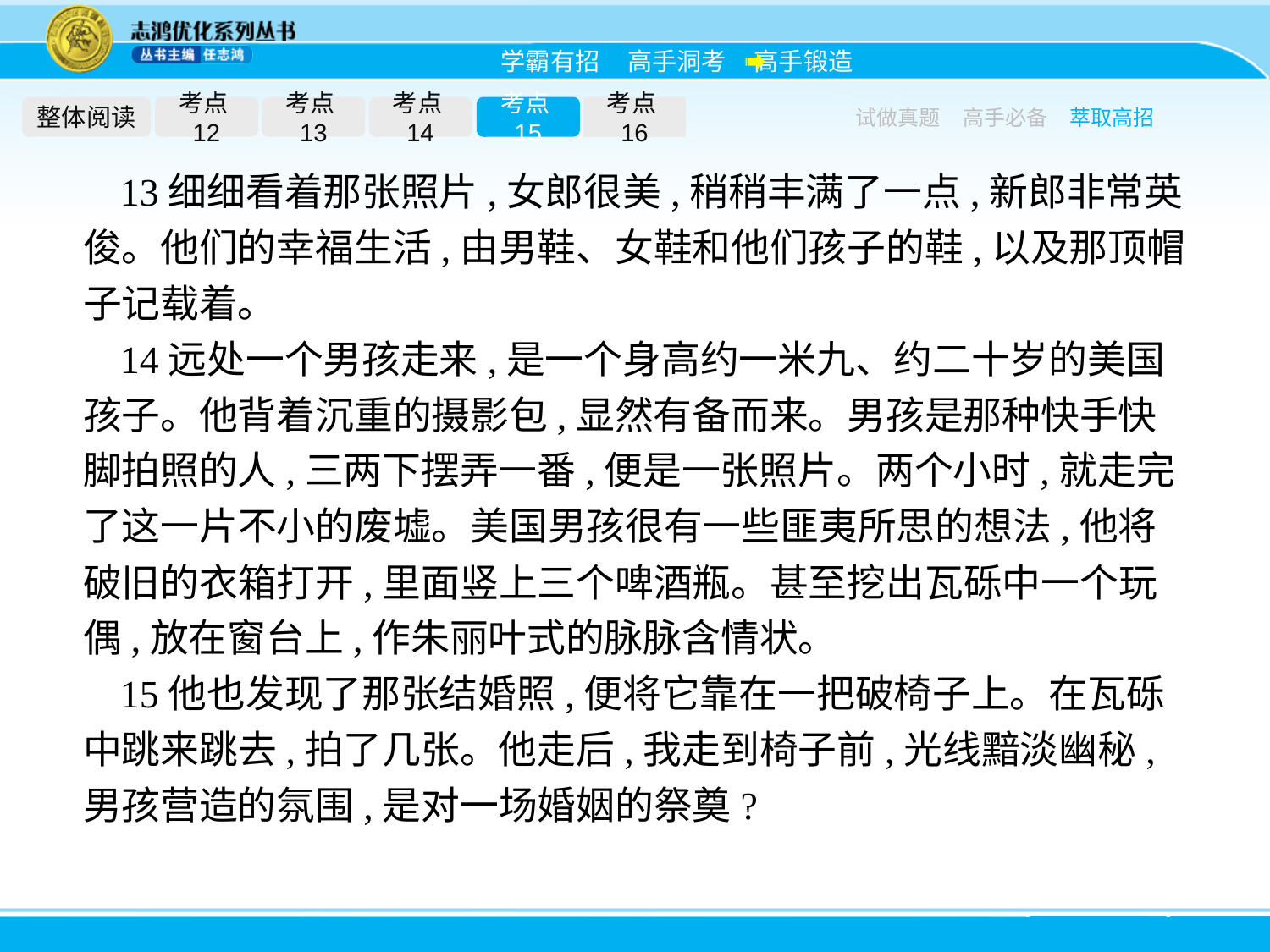

整体阅读
考点12
考点13
考点14
考点15
考点16
试做真题
高手必备
萃取高招
13细细看着那张照片,女郎很美,稍稍丰满了一点,新郎非常英俊。他们的幸福生活,由男鞋、女鞋和他们孩子的鞋,以及那顶帽子记载着。
14远处一个男孩走来,是一个身高约一米九、约二十岁的美国孩子。他背着沉重的摄影包,显然有备而来。男孩是那种快手快脚拍照的人,三两下摆弄一番,便是一张照片。两个小时,就走完了这一片不小的废墟。美国男孩很有一些匪夷所思的想法,他将破旧的衣箱打开,里面竖上三个啤酒瓶。甚至挖出瓦砾中一个玩偶,放在窗台上,作朱丽叶式的脉脉含情状。
15他也发现了那张结婚照,便将它靠在一把破椅子上。在瓦砾中跳来跳去,拍了几张。他走后,我走到椅子前,光线黯淡幽秘,男孩营造的氛围,是对一场婚姻的祭奠?